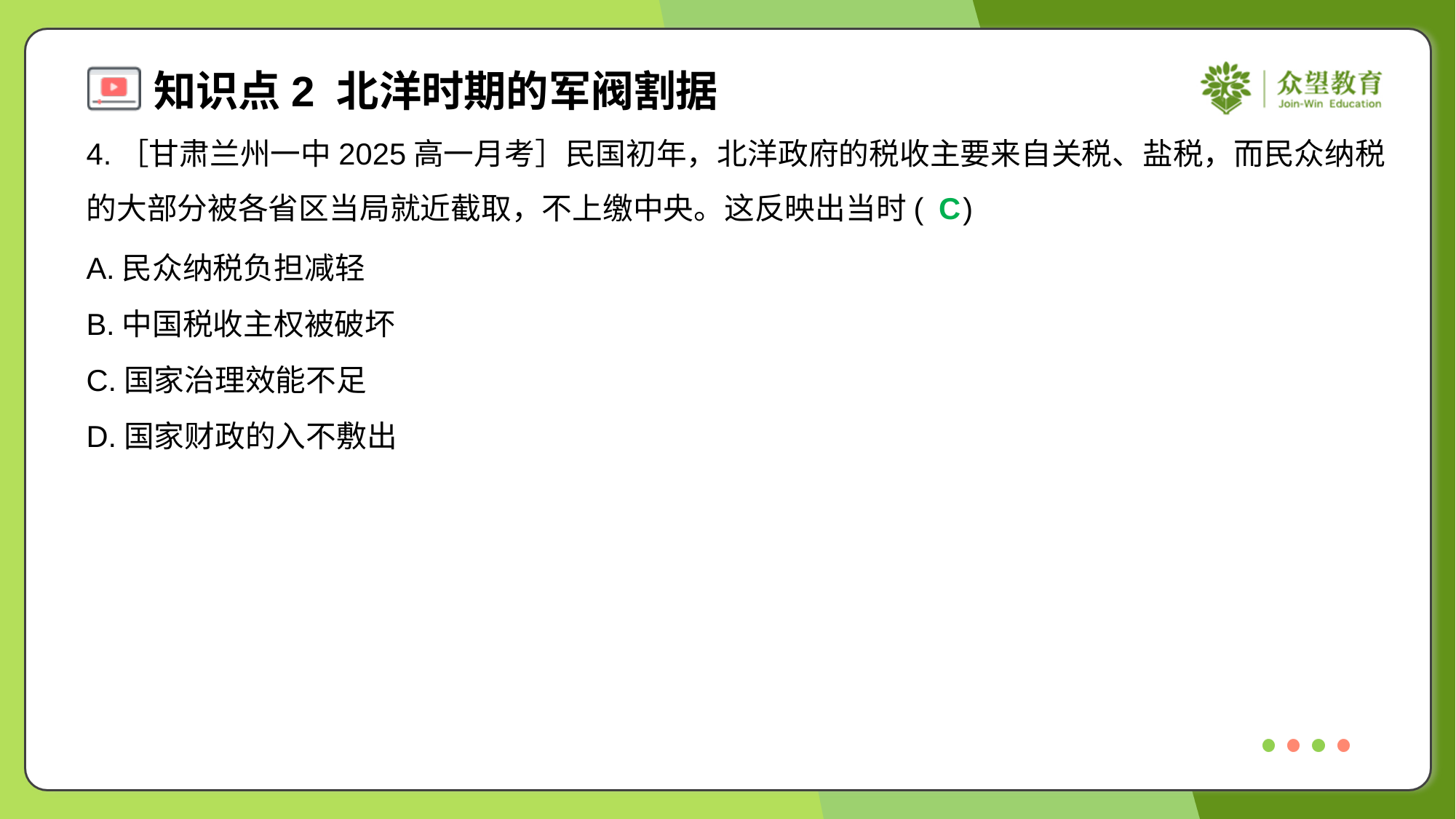

4.［甘肃兰州一中2025高一月考］民国初年，北洋政府的税收主要来自关税、盐税，而民众纳税
的大部分被各省区当局就近截取，不上缴中央。这反映出当时(     )
C
A.民众纳税负担减轻
B.中国税收主权被破坏
C.国家治理效能不足
D.国家财政的入不敷出